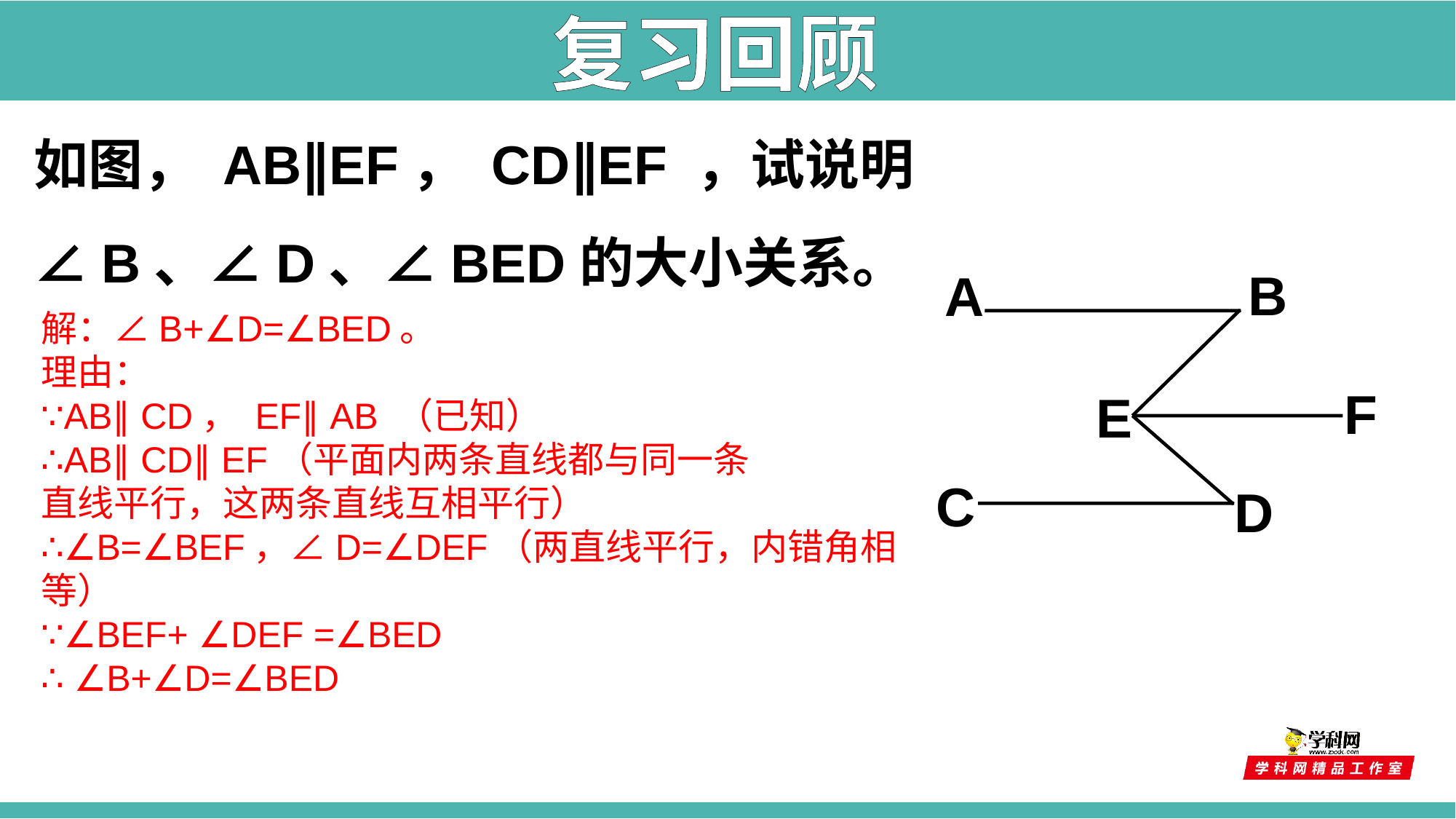

复习回顾
如图， AB∥EF， CD∥EF ，试说明∠B、∠D、∠BED的大小关系。

B
A

F
E

C
D

解：∠B+∠D=∠BED。
理由：
∵AB∥ CD， EF∥ AB （已知）
∴AB∥ CD∥ EF（平面内两条直线都与同一条
直线平行，这两条直线互相平行）
∴∠B=∠BEF，∠D=∠DEF（两直线平行，内错角相等）
∵∠BEF+ ∠DEF =∠BED
∴ ∠B+∠D=∠BED